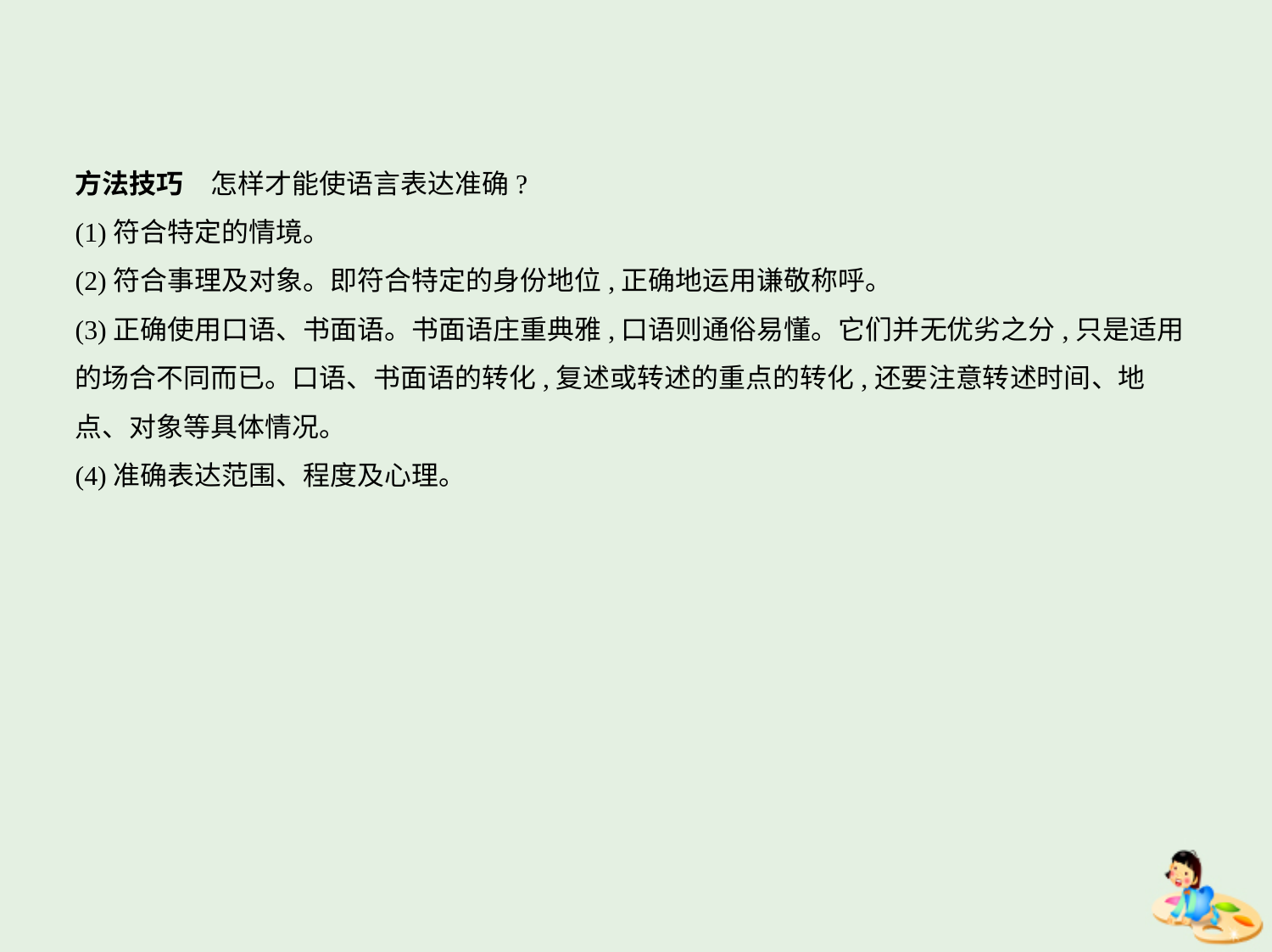

方法技巧　怎样才能使语言表达准确?
(1)符合特定的情境。
(2)符合事理及对象。即符合特定的身份地位,正确地运用谦敬称呼。
(3)正确使用口语、书面语。书面语庄重典雅,口语则通俗易懂。它们并无优劣之分,只是适用
的场合不同而已。口语、书面语的转化,复述或转述的重点的转化,还要注意转述时间、地
点、对象等具体情况。
(4)准确表达范围、程度及心理。